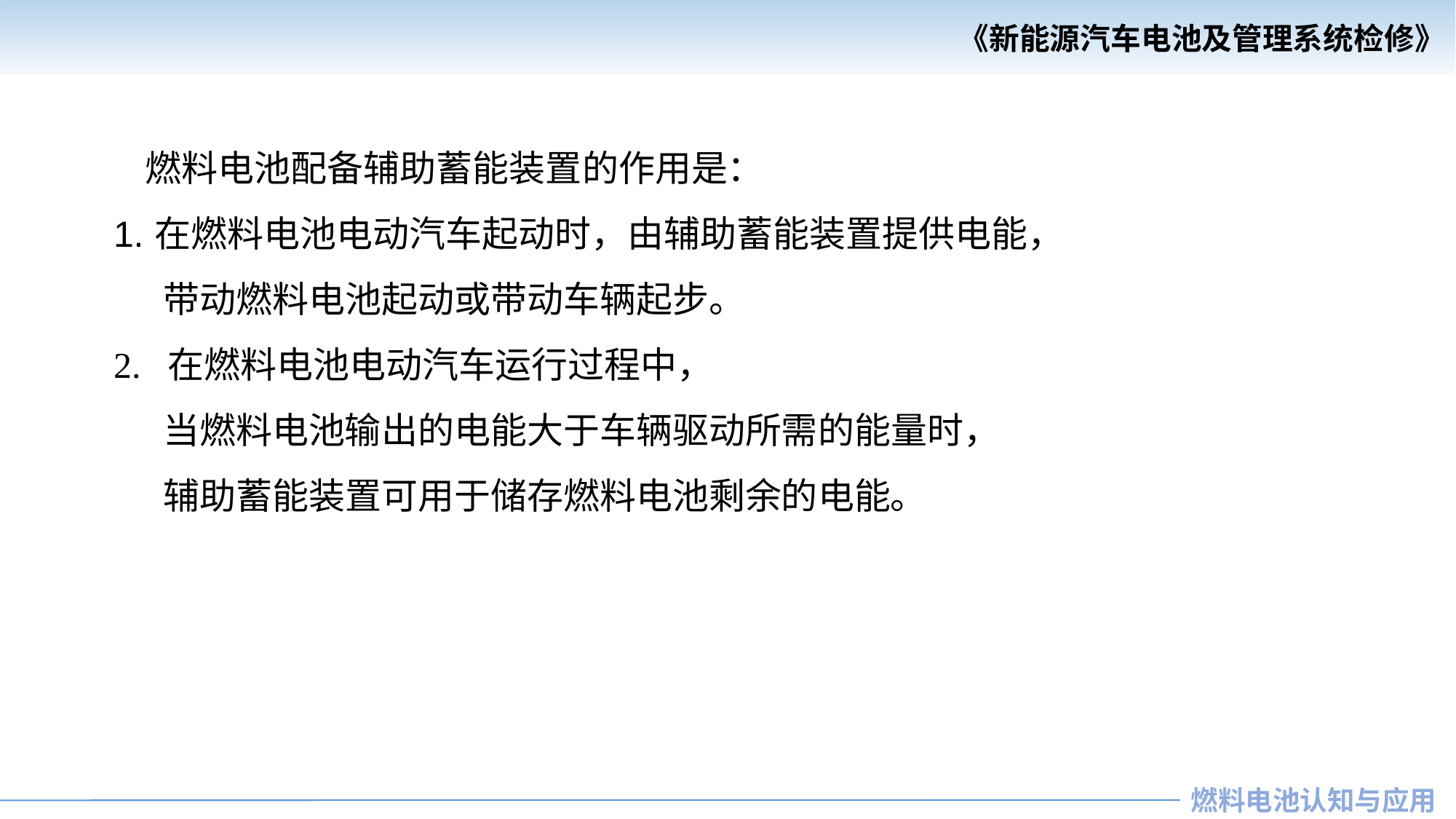

燃料电池配备辅助蓄能装置的作用是：
在燃料电池电动汽车起动时，由辅助蓄能装置提供电能，
     带动燃料电池起动或带动车辆起步。
2.  在燃料电池电动汽车运行过程中，
     当燃料电池输出的电能大于车辆驱动所需的能量时，
     辅助蓄能装置可用于储存燃料电池剩余的电能。